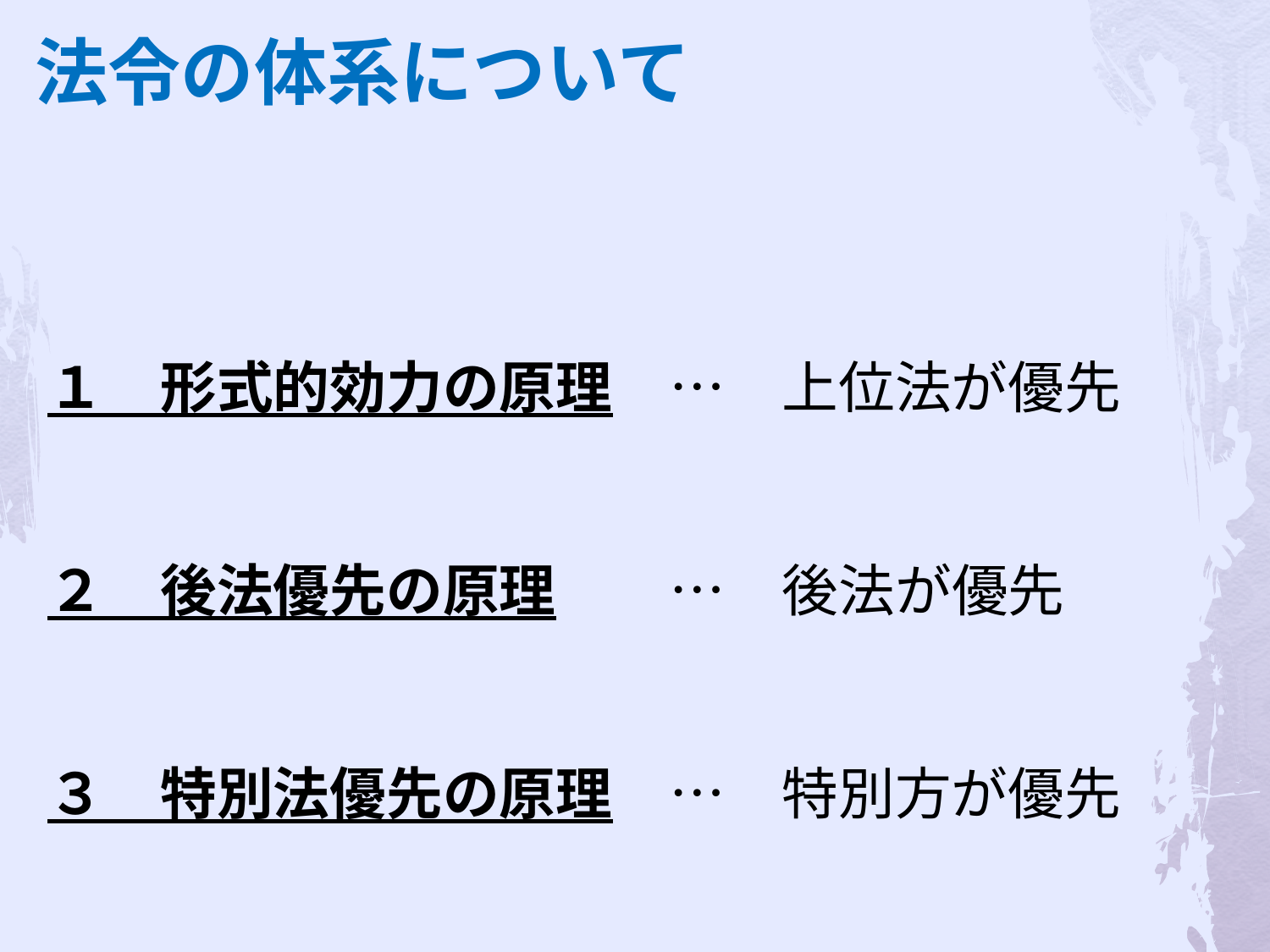

法令の体系について
１　形式的効力の原理　…　上位法が優先

２　後法優先の原理　　…　後法が優先

３　特別法優先の原理　…　特別方が優先